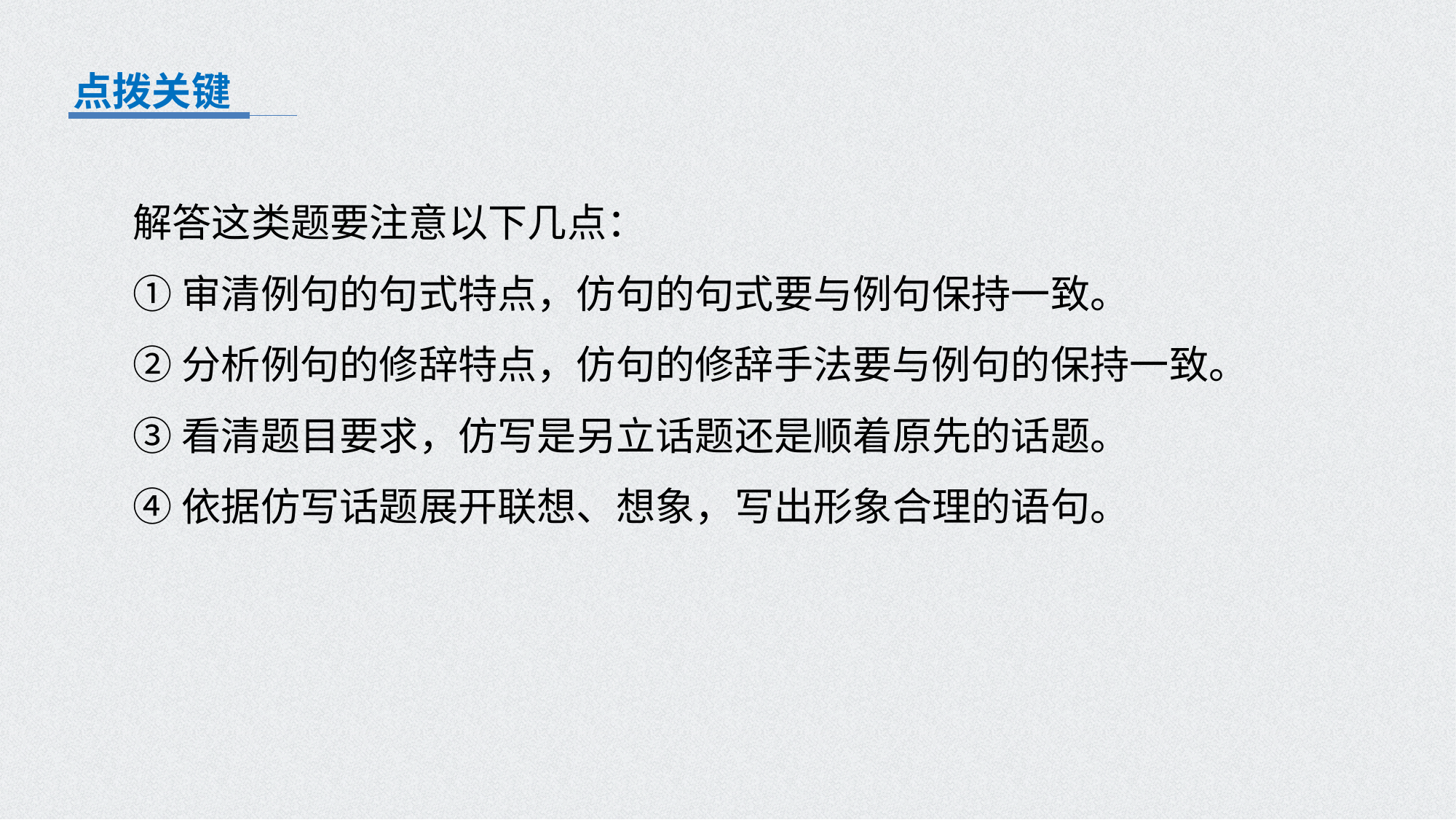

点拨关键
解答这类题要注意以下几点：
①审清例句的句式特点，仿句的句式要与例句保持一致。
②分析例句的修辞特点，仿句的修辞手法要与例句的保持一致。
③看清题目要求，仿写是另立话题还是顺着原先的话题。
④依据仿写话题展开联想、想象，写出形象合理的语句。